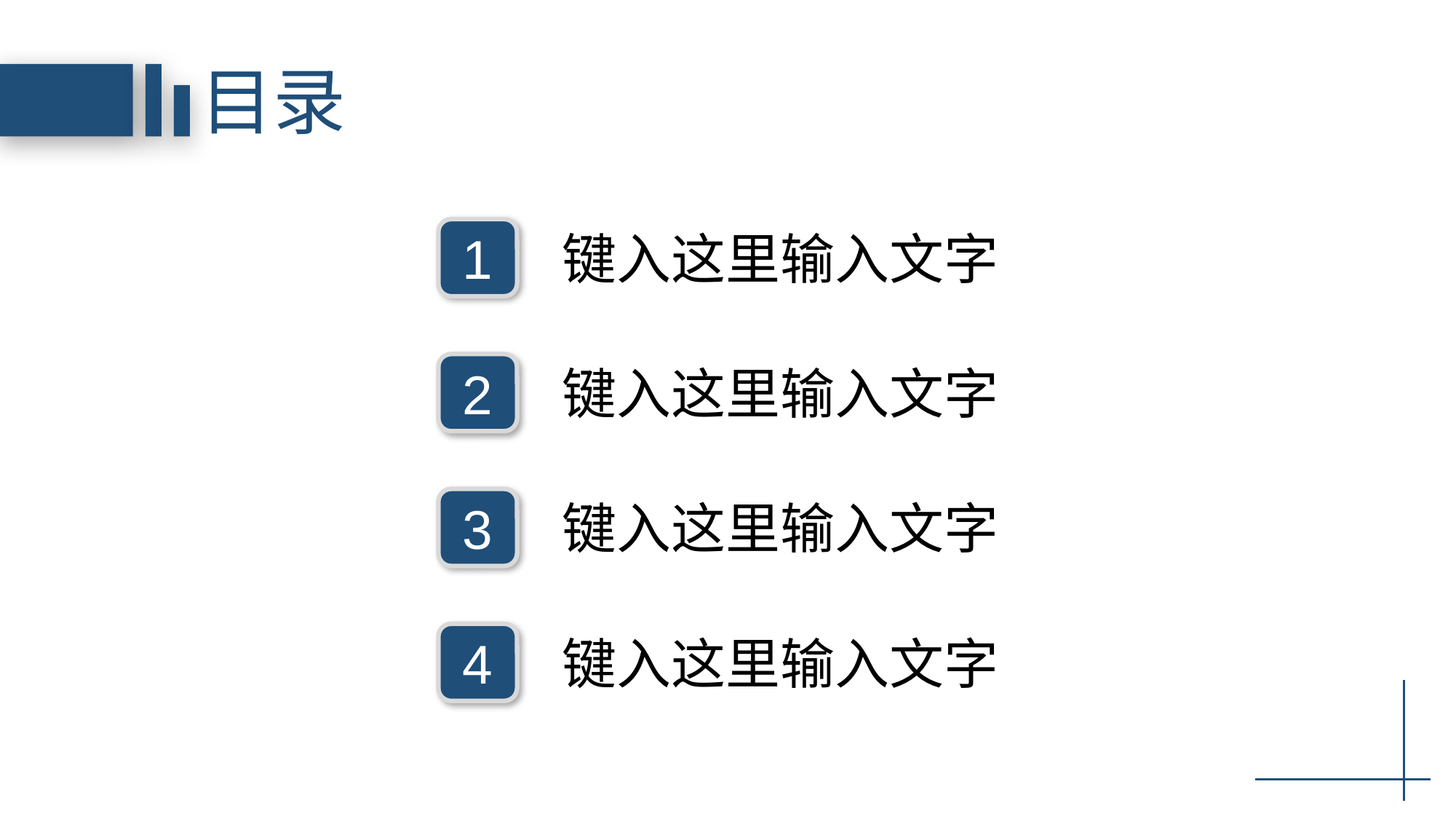

目录

1
键入这里输入文字
2
键入这里输入文字
3
键入这里输入文字
4
键入这里输入文字